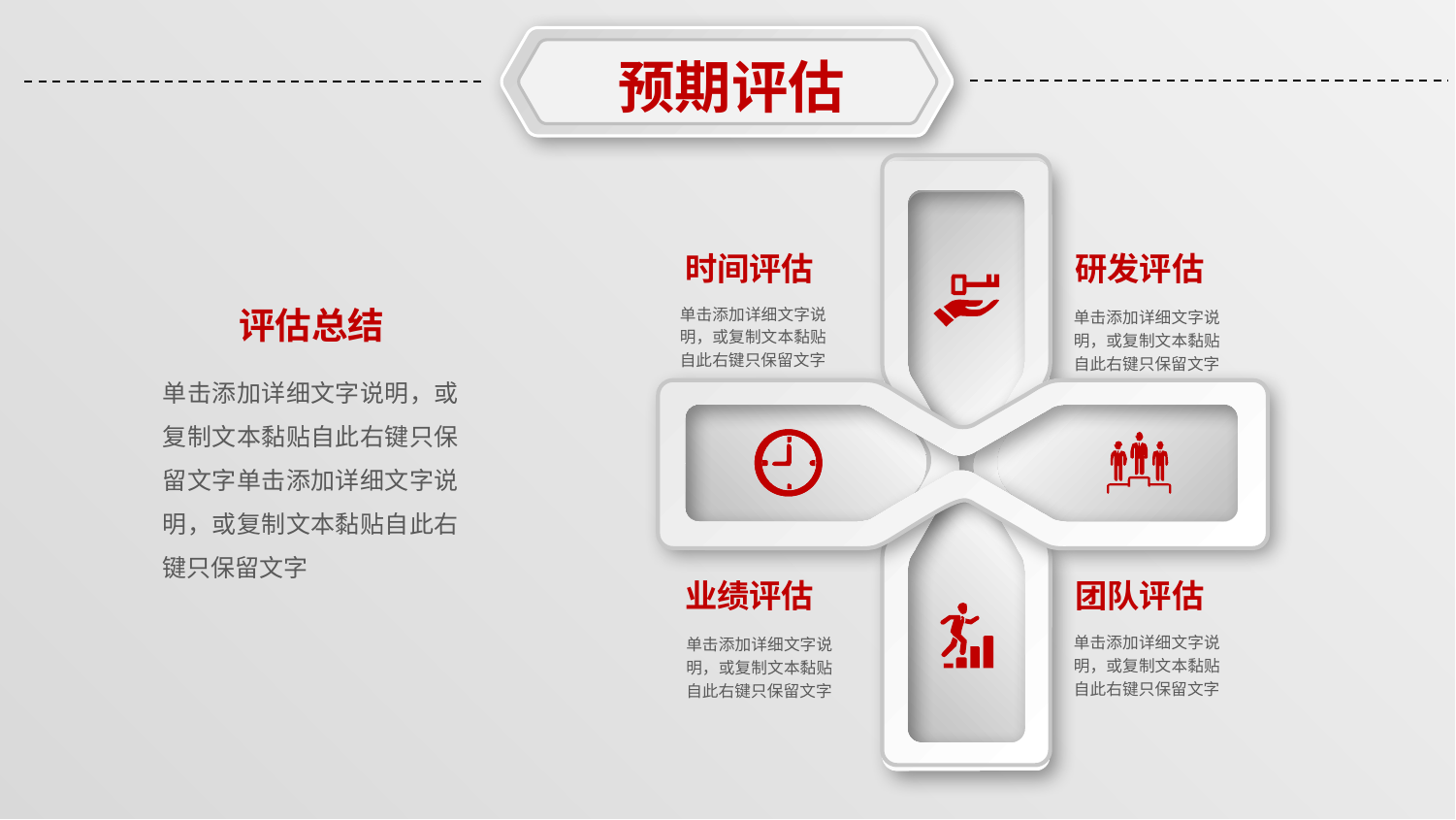

预期评估

时间评估
研发评估
单击添加详细文字说明，或复制文本黏贴自此右键只保留文字
评估总结
单击添加详细文字说明，或复制文本黏贴自此右键只保留文字
单击添加详细文字说明，或复制文本黏贴自此右键只保留文字单击添加详细文字说明，或复制文本黏贴自此右键只保留文字

业绩评估
团队评估
单击添加详细文字说明，或复制文本黏贴自此右键只保留文字
单击添加详细文字说明，或复制文本黏贴自此右键只保留文字